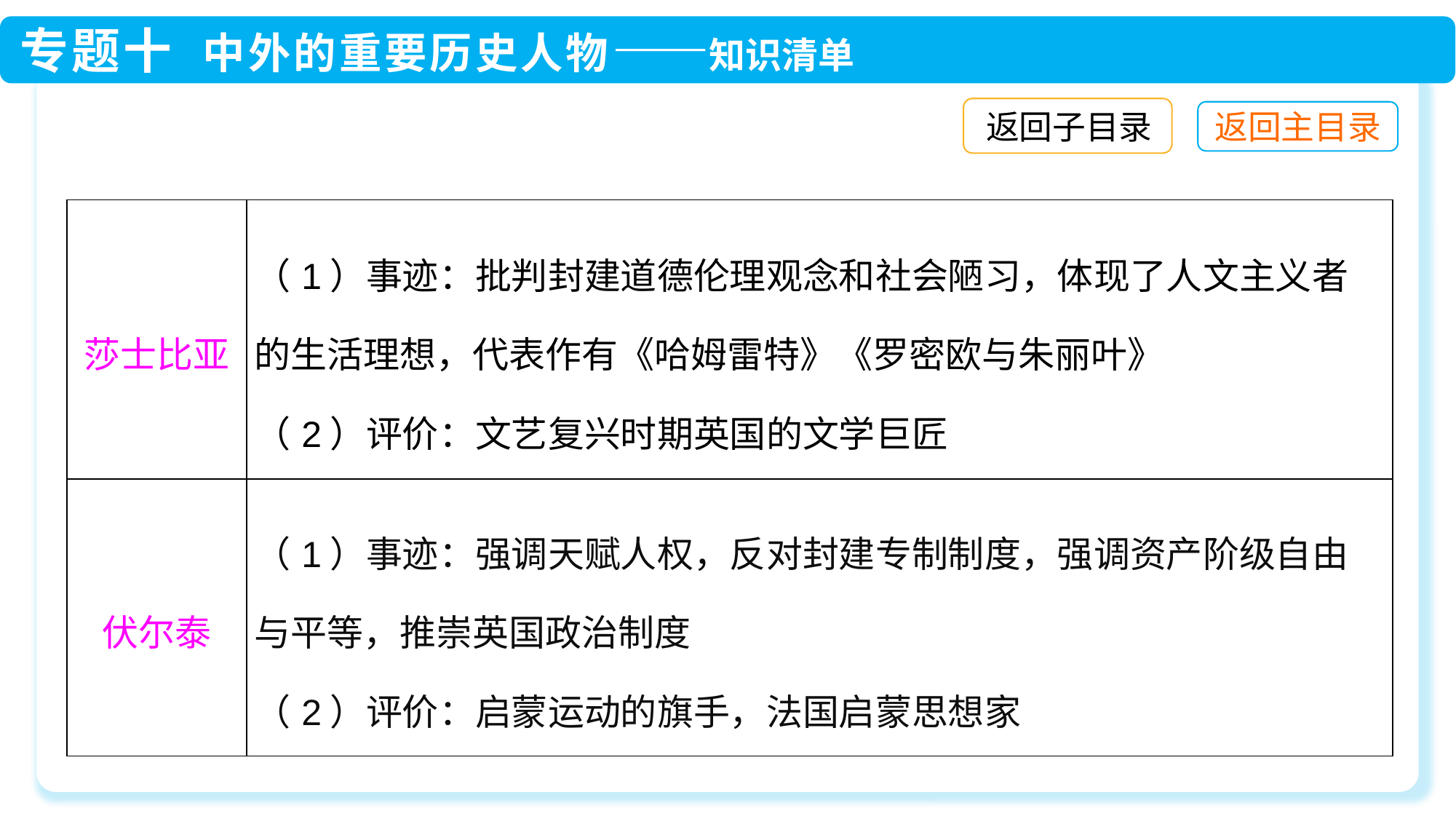

返回子目录
| 莎士比亚 | （1）事迹：批判封建道德伦理观念和社会陋习，体现了人文主义者的生活理想，代表作有《哈姆雷特》《罗密欧与朱丽叶》 （2）评价：文艺复兴时期英国的文学巨匠 |
| --- | --- |
| 伏尔泰 | （1）事迹：强调天赋人权，反对封建专制制度，强调资产阶级自由与平等，推崇英国政治制度 （2）评价：启蒙运动的旗手，法国启蒙思想家 |